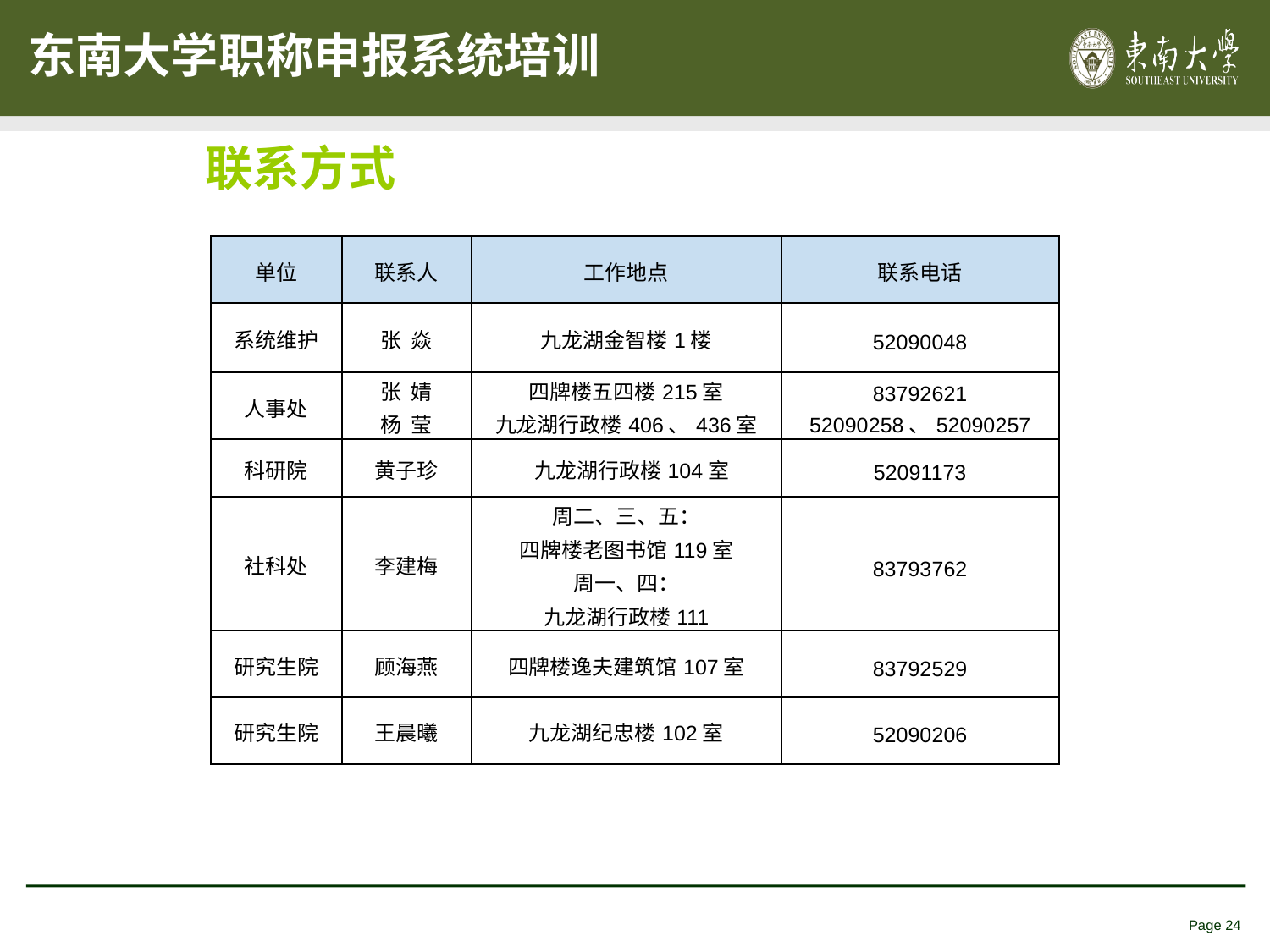

# 联系方式
| 单位 | 联系人 | 工作地点 | 联系电话 |
| --- | --- | --- | --- |
| 系统维护 | 张 焱 | 九龙湖金智楼1楼 | 52090048 |
| 人事处 | 张  婧 杨  莹 | 四牌楼五四楼215室 九龙湖行政楼406、436室 | 83792621 52090258、52090257 |
| 科研院 | 黄子珍 | 九龙湖行政楼104室 | 52091173 |
| 社科处 | 李建梅 | 周二、三、五： 四牌楼老图书馆119室 周一、四： 九龙湖行政楼111 | 83793762 |
| 研究生院 | 顾海燕 | 四牌楼逸夫建筑馆107室 | 83792529 |
| 研究生院 | 王晨曦 | 九龙湖纪忠楼102室 | 52090206 |